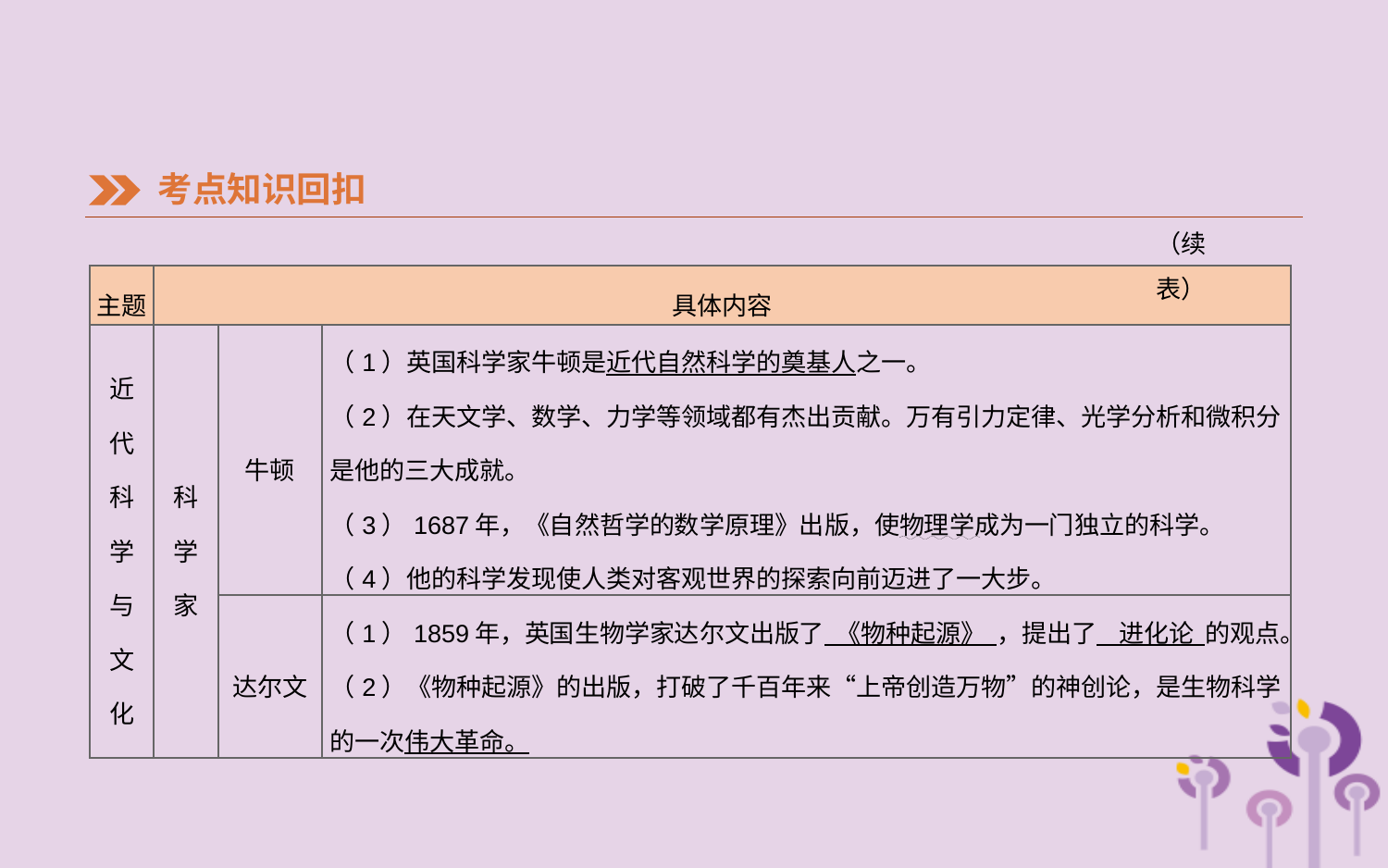

考点知识回扣

（续表）
| 主题 | 具体内容 |  |  |
| --- | --- | --- | --- |
| 近 代 科 学 与 文 化 | 科 学 家 | 牛顿 | （1）英国科学家牛顿是近代自然科学的奠基人之一。 （2）在天文学、数学、力学等领域都有杰出贡献。万有引力定律、光学分析和微积分是他的三大成就。 （3）1687年，《自然哲学的数学原理》出版，使物理学成为一门独立的科学。 （4）他的科学发现使人类对客观世界的探索向前迈进了一大步。 |
|  |  | 达尔文 | （1）1859年，英国生物学家达尔文出版了 《物种起源》 ，提出了 进化论 的观点。 （2）《物种起源》的出版，打破了千百年来“上帝创造万物”的神创论，是生物科学的一次伟大革命。 |